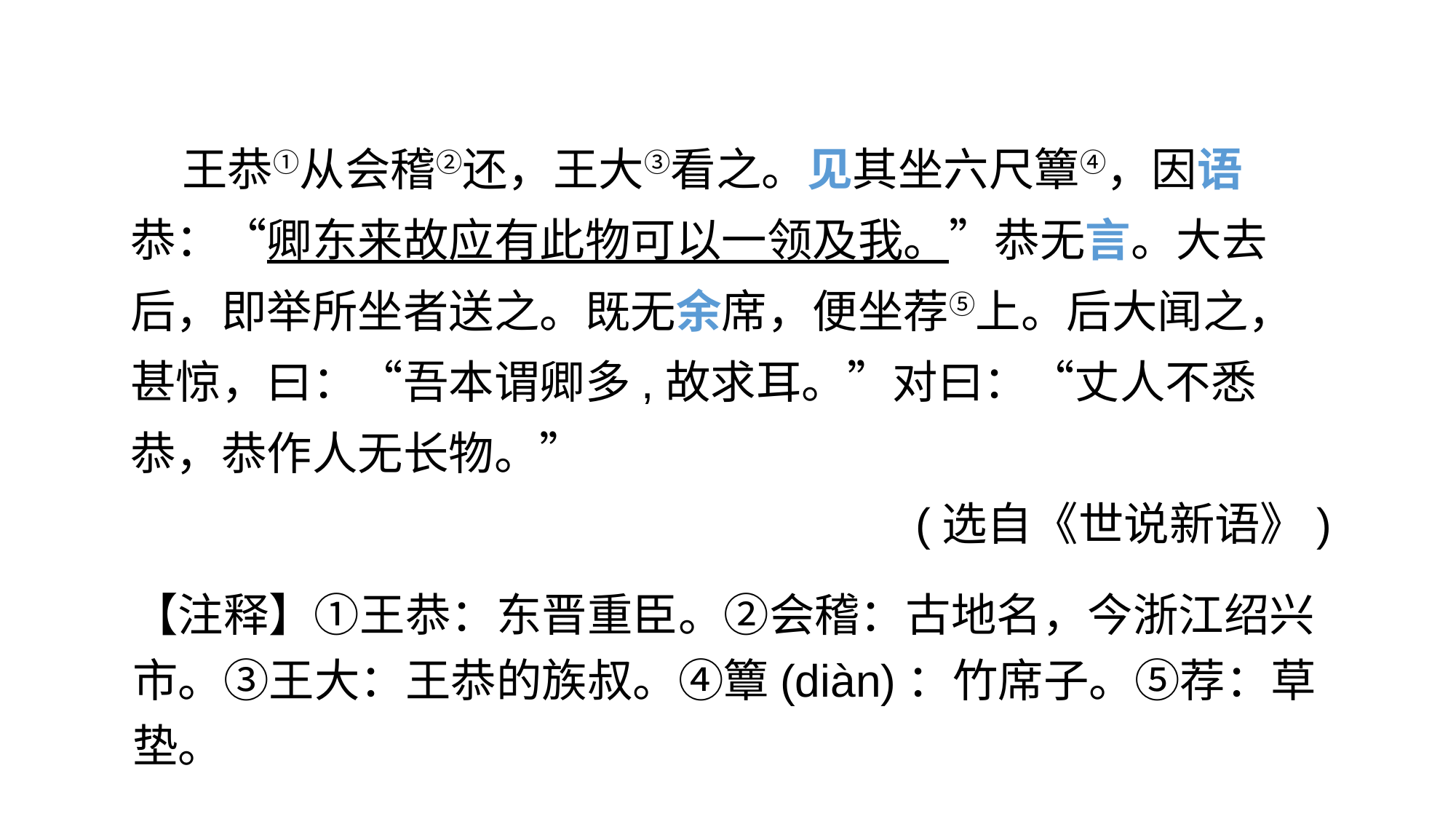

王恭①从会稽②还，王大③看之。见其坐六尺簟④，因语恭：“卿东来故应有此物可以一领及我。”恭无言。大去后，即举所坐者送之。既无余席，便坐荐⑤上。后大闻之，甚惊，曰：“吾本谓卿多,故求耳。”对曰：“丈人不悉恭，恭作人无长物。”
(选自《世说新语》)
【注释】①王恭：东晋重臣。②会稽：古地名，今浙江绍兴市。③王大：王恭的族叔。④簟(diàn)：竹席子。⑤荐：草垫。